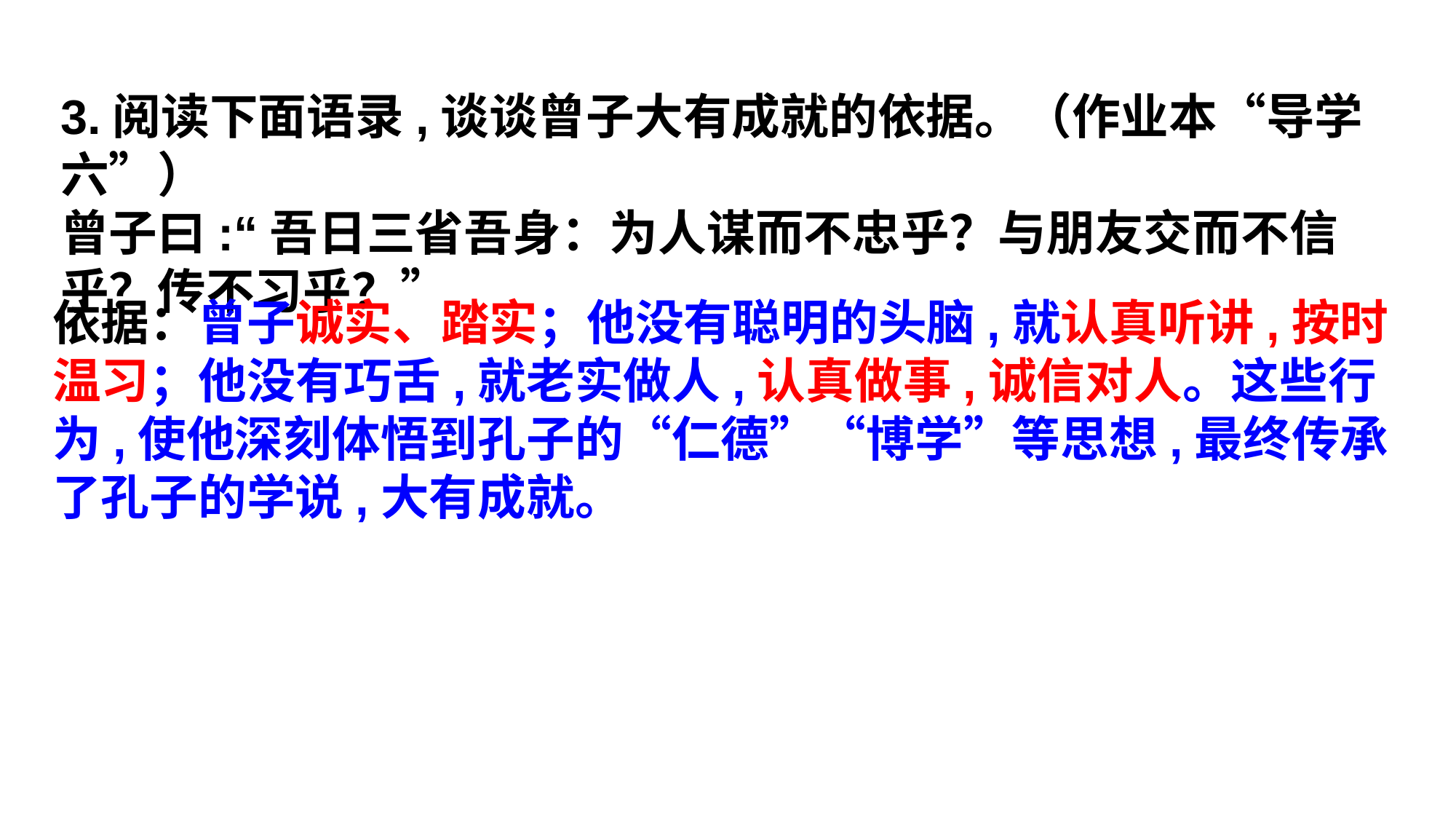

3.阅读下面语录,谈谈曾子大有成就的依据。（作业本“导学六”）
曾子曰:“吾日三省吾身：为人谋而不忠乎？与朋友交而不信乎？传不习乎？”
依据：曾子诚实、踏实；他没有聪明的头脑,就认真听讲,按时温习；他没有巧舌,就老实做人,认真做事,诚信对人。这些行为,使他深刻体悟到孔子的“仁德”“博学”等思想,最终传承了孔子的学说,大有成就。